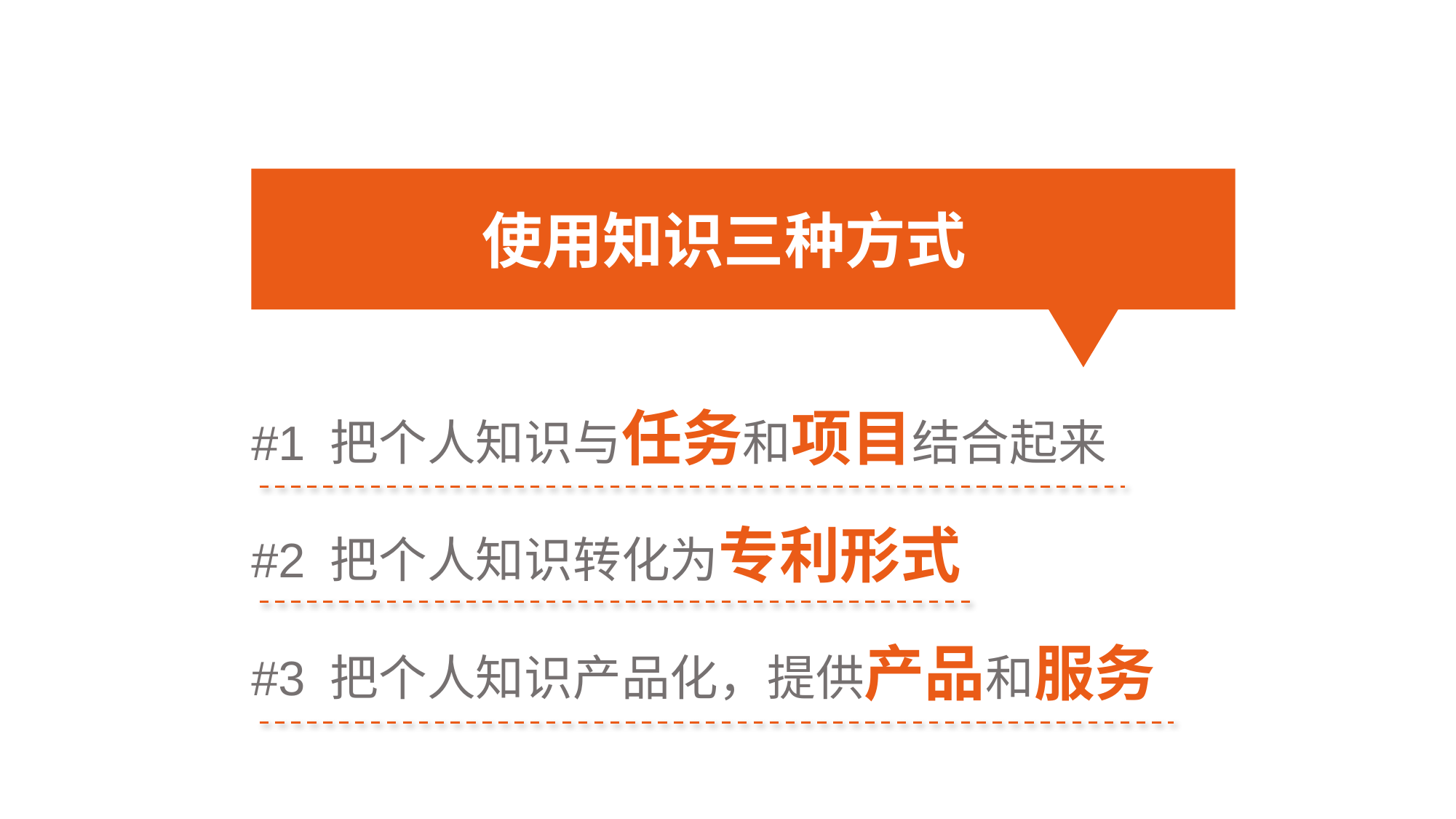

使用知识三种方式
#1 把个人知识与任务和项目结合起来
#2 把个人知识转化为专利形式
#3 把个人知识产品化，提供产品和服务